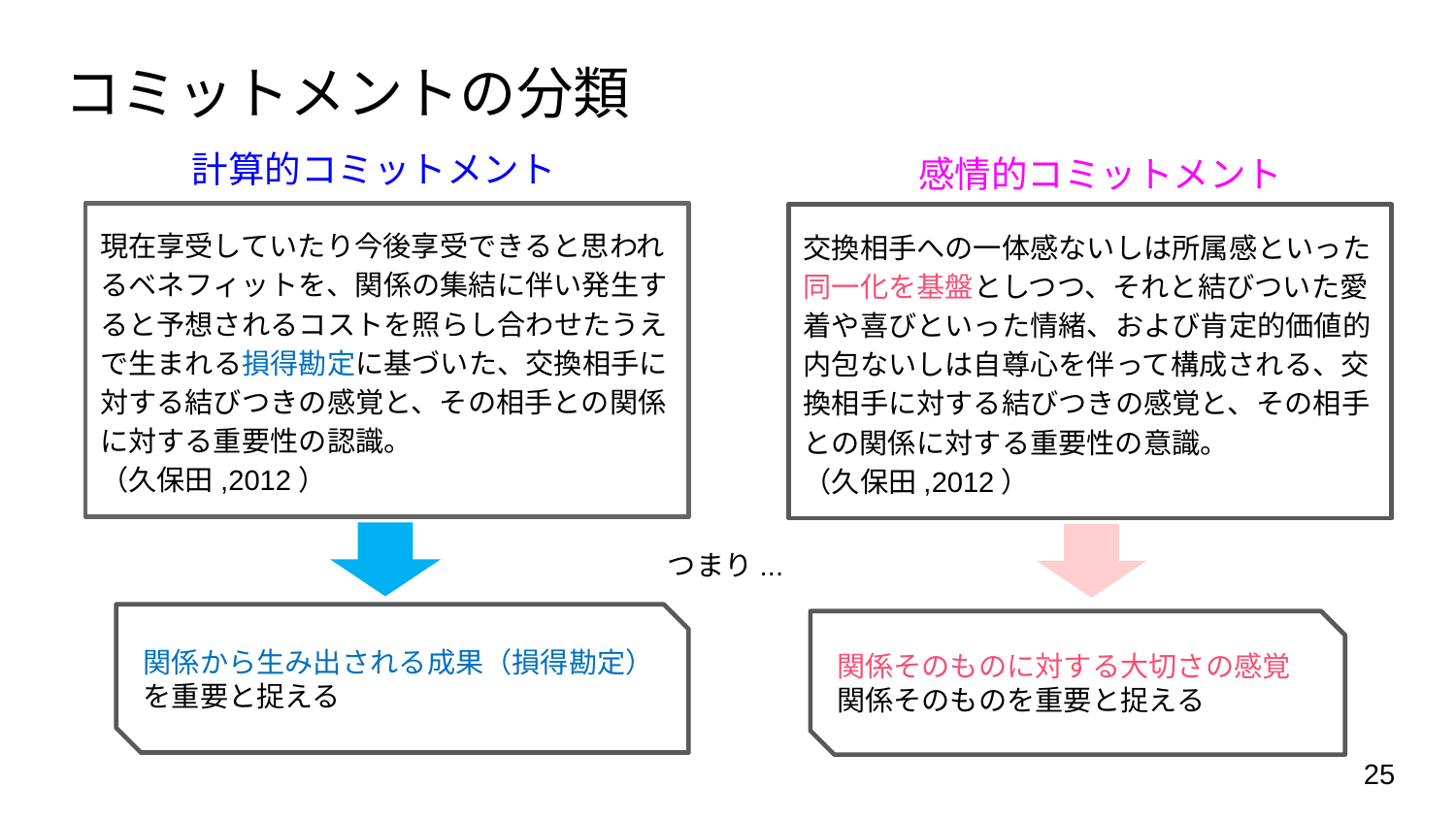

# コミットメントの分類
計算的コミットメント
感情的コミットメント
現在享受していたり今後享受できると思われるベネフィットを、関係の集結に伴い発生すると予想されるコストを照らし合わせたうえで生まれる損得勘定に基づいた、交換相手に対する結びつきの感覚と、その相手との関係に対する重要性の認識。
（久保田,2012）
交換相手への一体感ないしは所属感といった同一化を基盤としつつ、それと結びついた愛着や喜びといった情緒、および肯定的価値的内包ないしは自尊心を伴って構成される、交換相手に対する結びつきの感覚と、その相手との関係に対する重要性の意識。
（久保田,2012）

つまり...
関係から生み出される成果（損得勘定）
を重要と捉える
関係そのものに対する大切さの感覚
関係そのものを重要と捉える
25